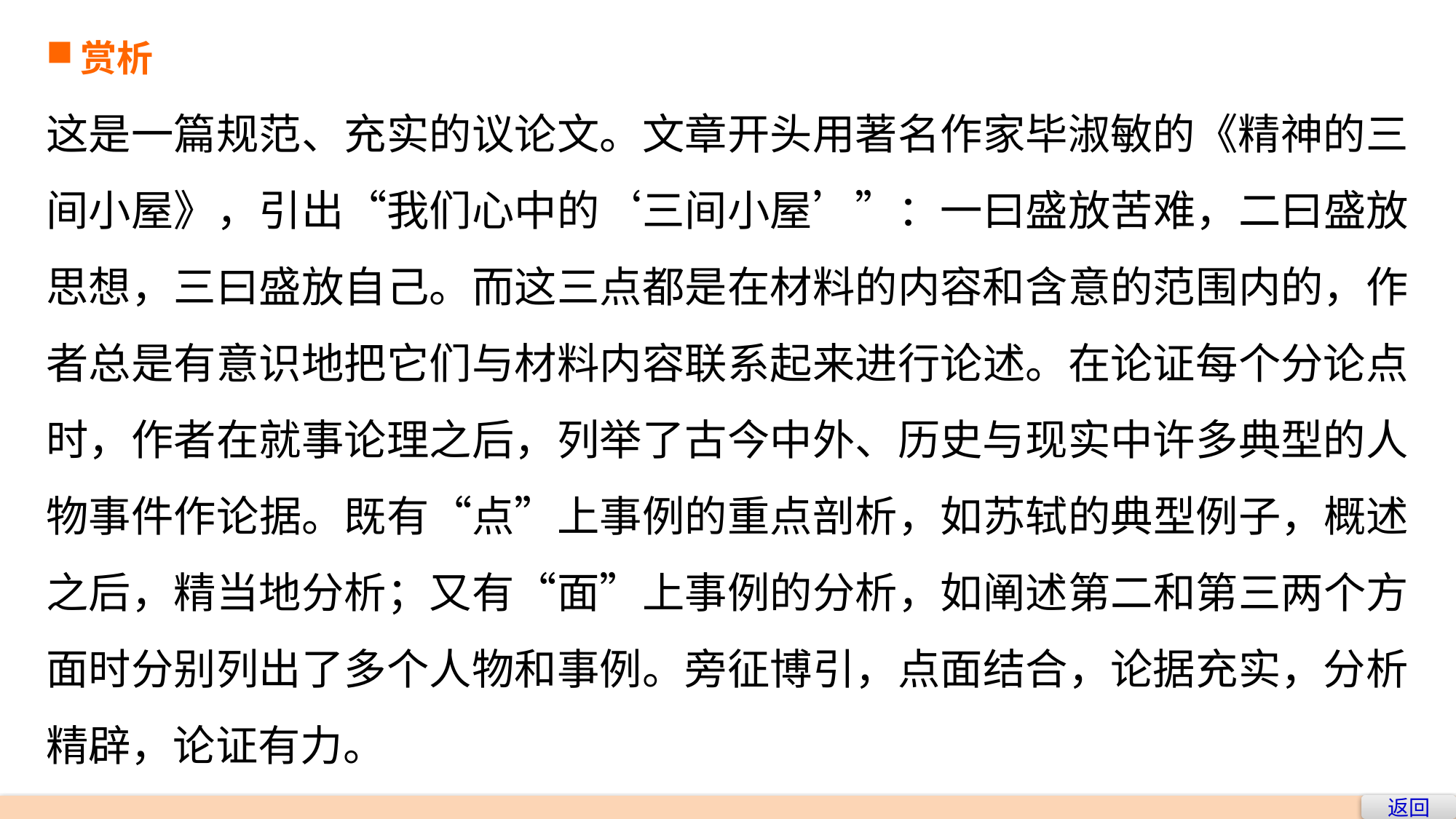

赏析
这是一篇规范、充实的议论文。文章开头用著名作家毕淑敏的《精神的三间小屋》，引出“我们心中的‘三间小屋’”：一曰盛放苦难，二曰盛放思想，三曰盛放自己。而这三点都是在材料的内容和含意的范围内的，作者总是有意识地把它们与材料内容联系起来进行论述。在论证每个分论点时，作者在就事论理之后，列举了古今中外、历史与现实中许多典型的人物事件作论据。既有“点”上事例的重点剖析，如苏轼的典型例子，概述之后，精当地分析；又有“面”上事例的分析，如阐述第二和第三两个方面时分别列出了多个人物和事例。旁征博引，点面结合，论据充实，分析精辟，论证有力。
返回